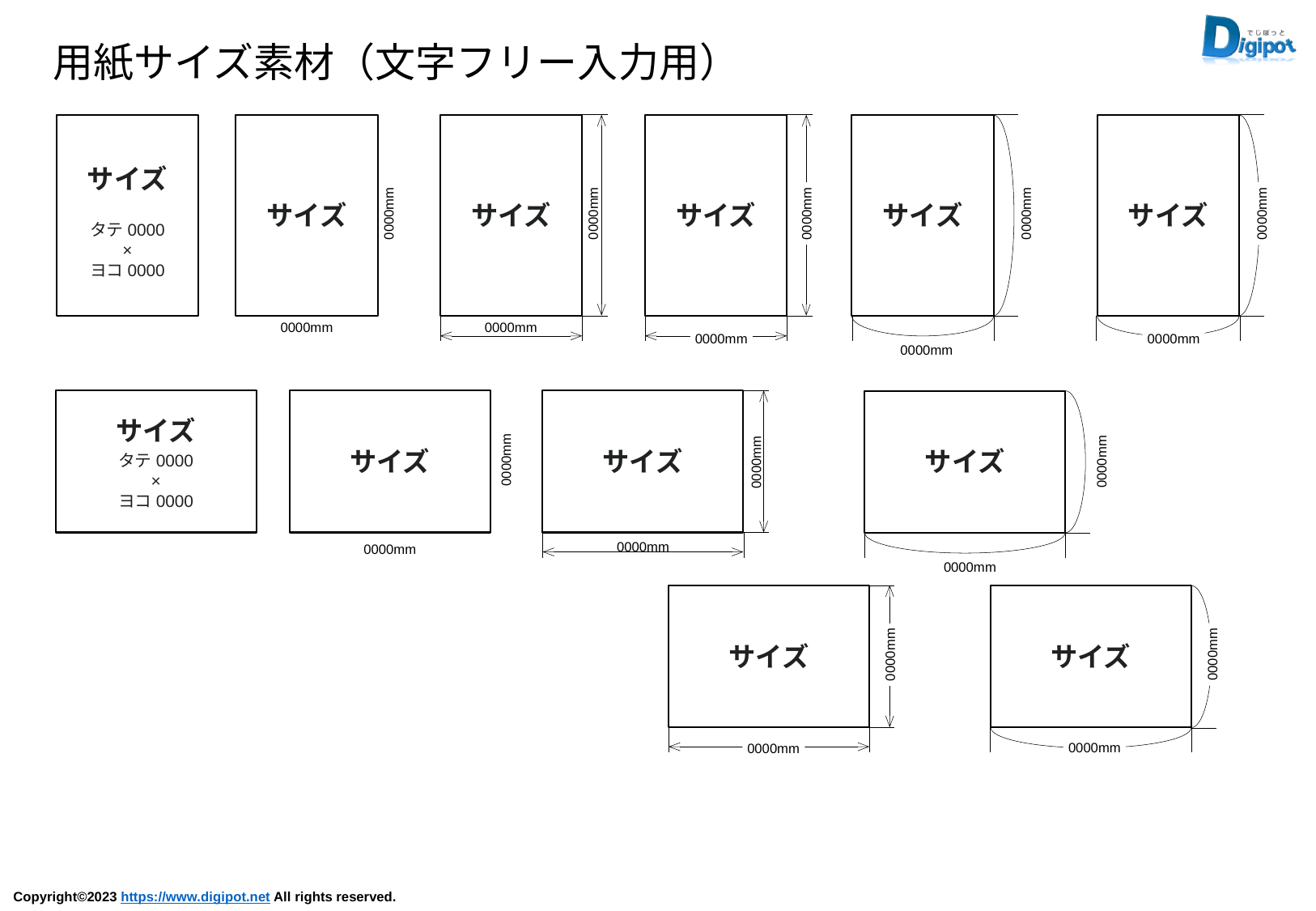

用紙サイズ素材（文字フリー入力用）

サイズ
タテ0000
×
ヨコ0000

サイズ
0000mm
0000mm

サイズ
0000mm
0000mm

サイズ
0000mm
0000mm

サイズ
0000mm

0000mm

サイズ
0000mm

0000mm

サイズ
タテ0000
×
ヨコ0000

サイズ
0000mm
0000mm

サイズ
0000mm
0000mm

サイズ
0000mm
0000mm

サイズ
0000mm
0000mm

サイズ
0000mm
0000mm